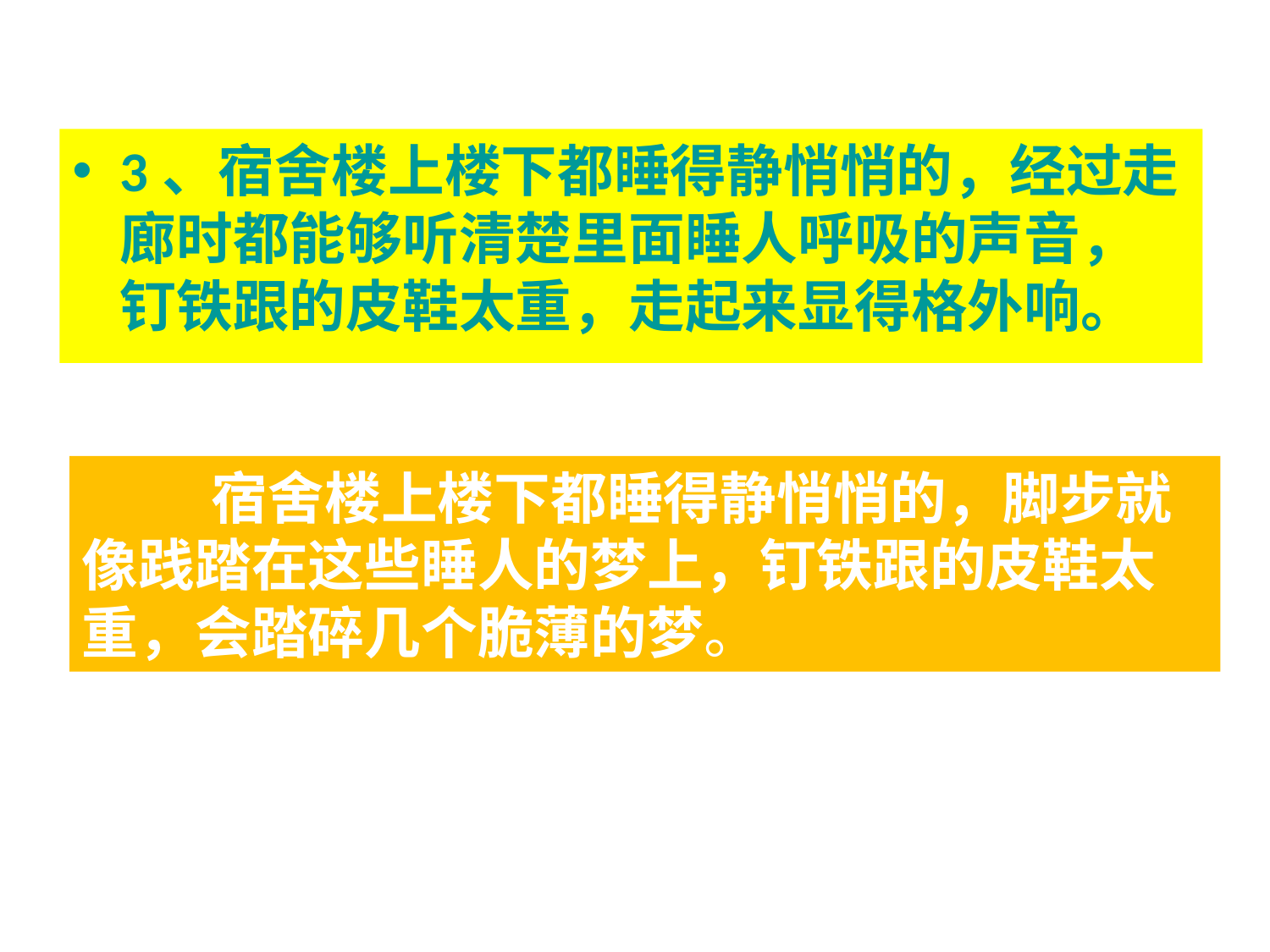

3、宿舍楼上楼下都睡得静悄悄的，经过走廊时都能够听清楚里面睡人呼吸的声音，钉铁跟的皮鞋太重，走起来显得格外响。

         宿舍楼上楼下都睡得静悄悄的，脚步就像践踏在这些睡人的梦上，钉铁跟的皮鞋太重，会踏碎几个脆薄的梦。